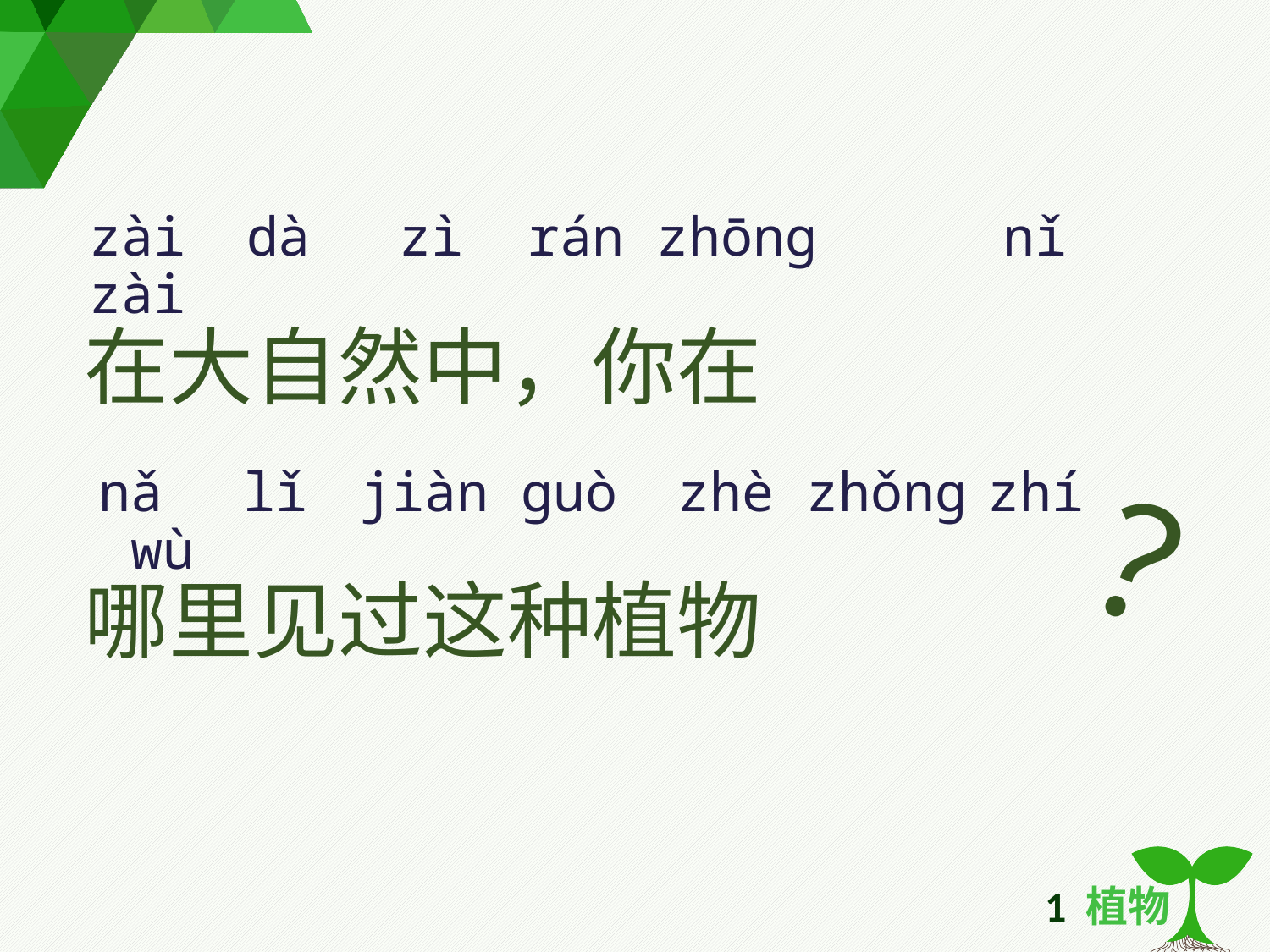

在大自然中，你在
哪里见过这种植物
zài  dà   zì  rán zhōng      nǐ  zài
nǎ   lǐ  jiàn guò  zhè zhǒng zhí  wù
？